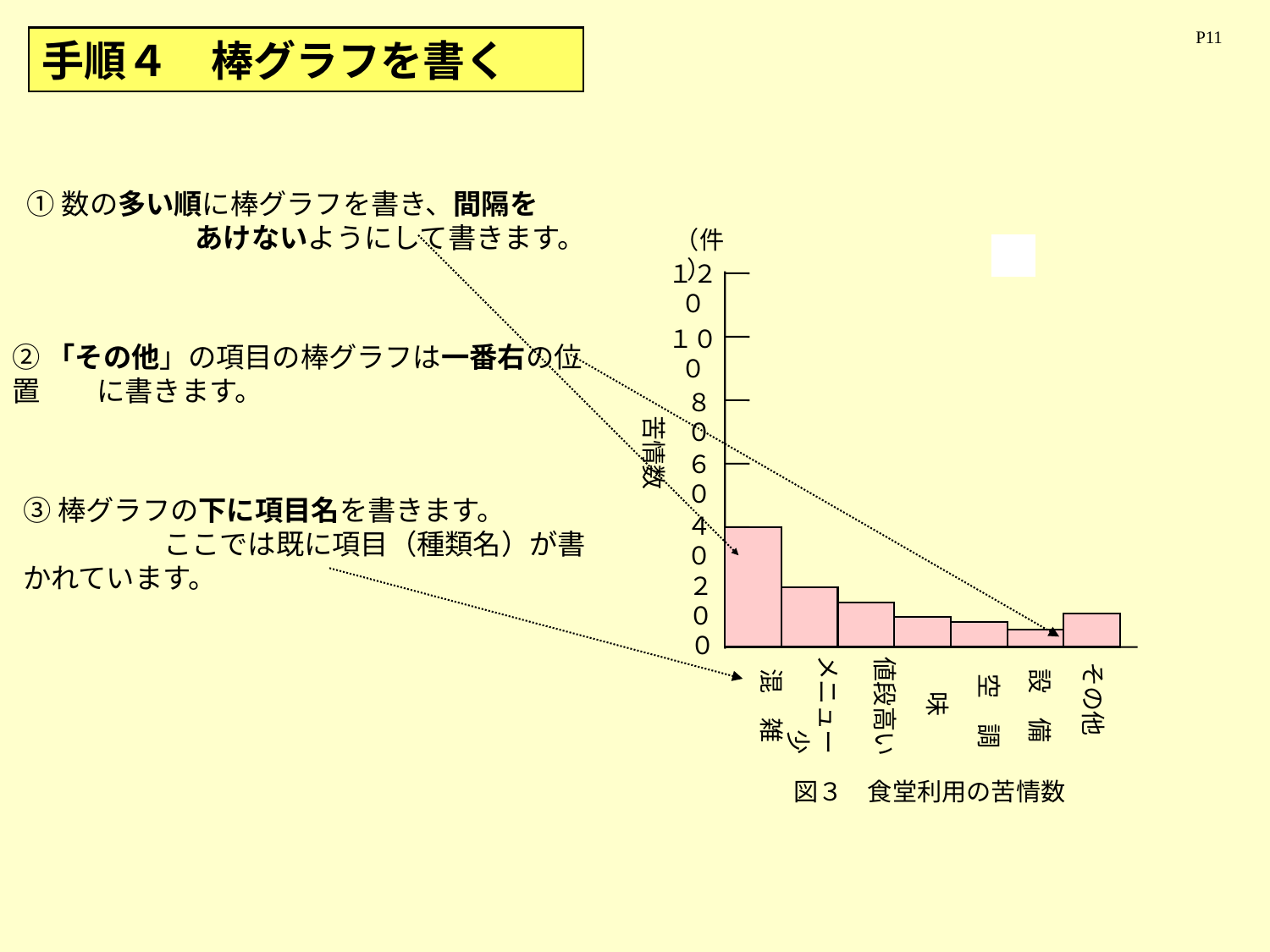

P11
手順４　棒グラフを書く
①数の多い順に棒グラフを書き、間隔を　　　　　　　　　あけないようにして書きます。

（件）
１２０
１００
８０
６０
４０
２０
０

n

苦情数
②「その他」の項目の棒グラフは一番右の位置　　に書きます。

③棒グラフの下に項目名を書きます。　　　　　　　　ここでは既に項目（種類名）が書かれています。

メニュー少
値段高い
　空　調
その他
味
混　雑
設　備
図３　食堂利用の苦情数